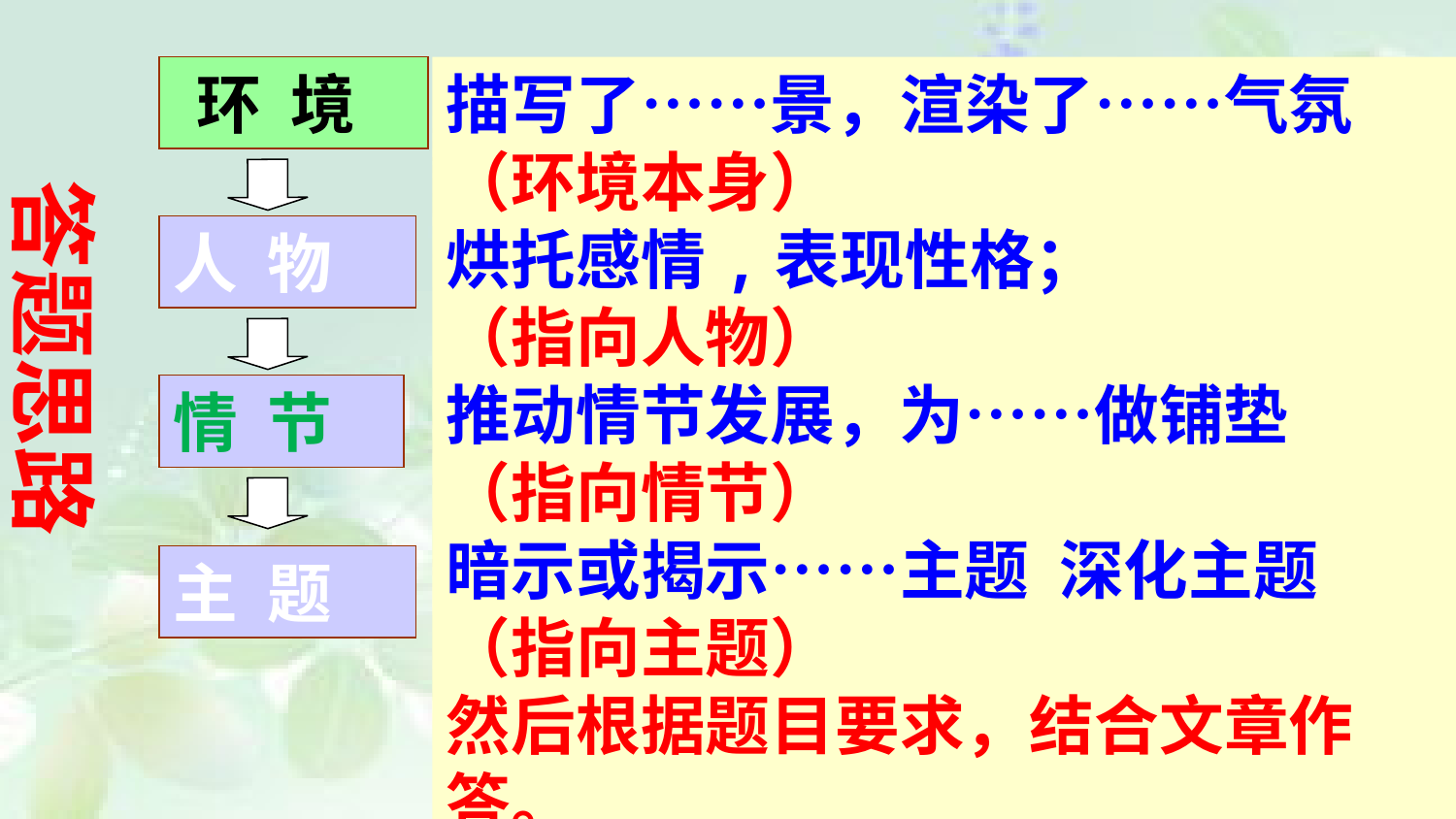

答题思路
 环  境
描写了……景，渲染了……气氛  （环境本身）
烘托感情,表现性格；
（指向人物）
推动情节发展，为……做铺垫
（指向情节）
暗示或揭示……主题  深化主题    （指向主题）
然后根据题目要求，结合文章作答。

人  物

情  节

主  题